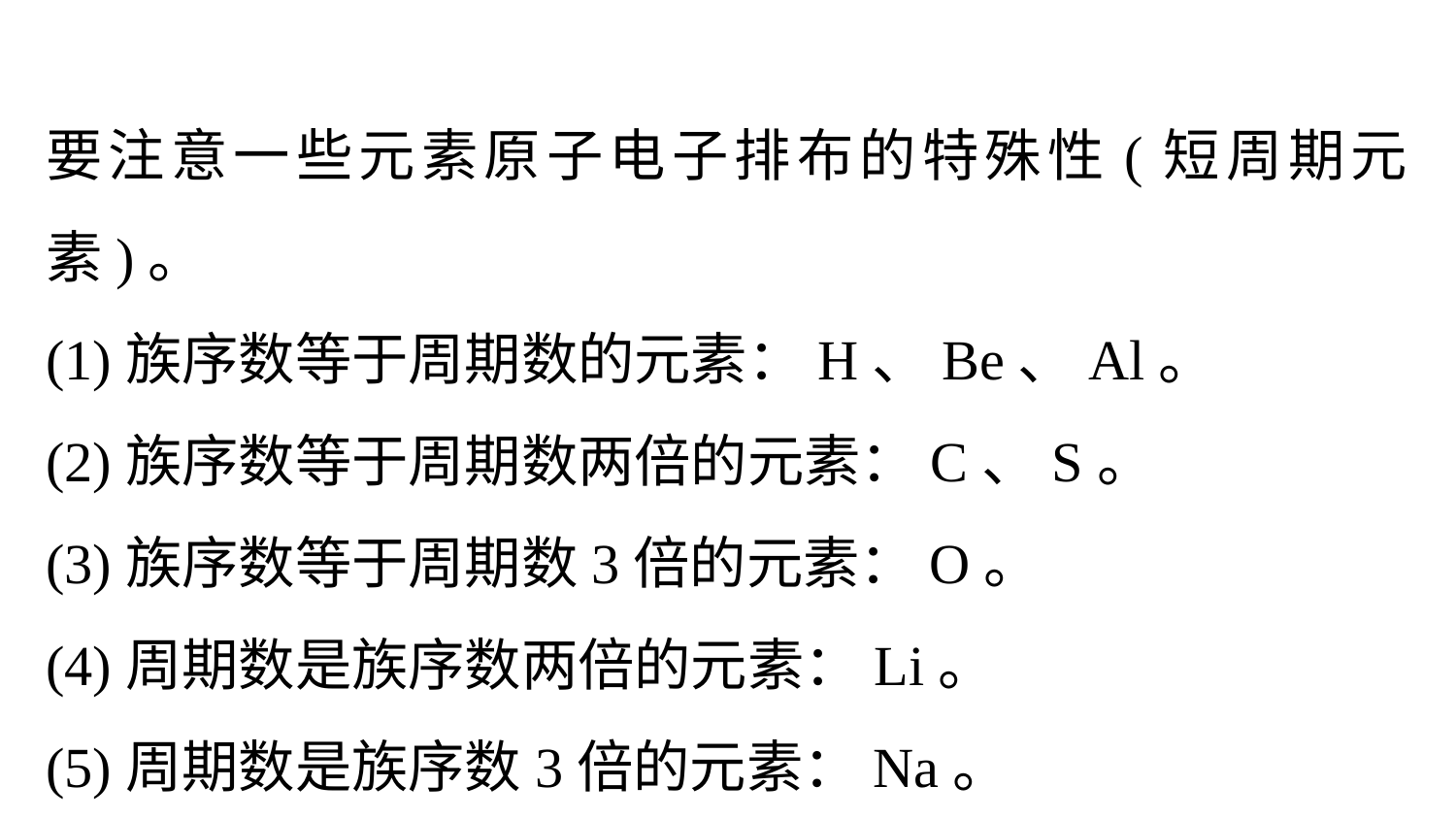

要注意一些元素原子电子排布的特殊性(短周期元素)。
(1)族序数等于周期数的元素：H、Be、Al。
(2)族序数等于周期数两倍的元素：C、S。
(3)族序数等于周期数3倍的元素：O。
(4)周期数是族序数两倍的元素：Li。
(5)周期数是族序数3倍的元素：Na。